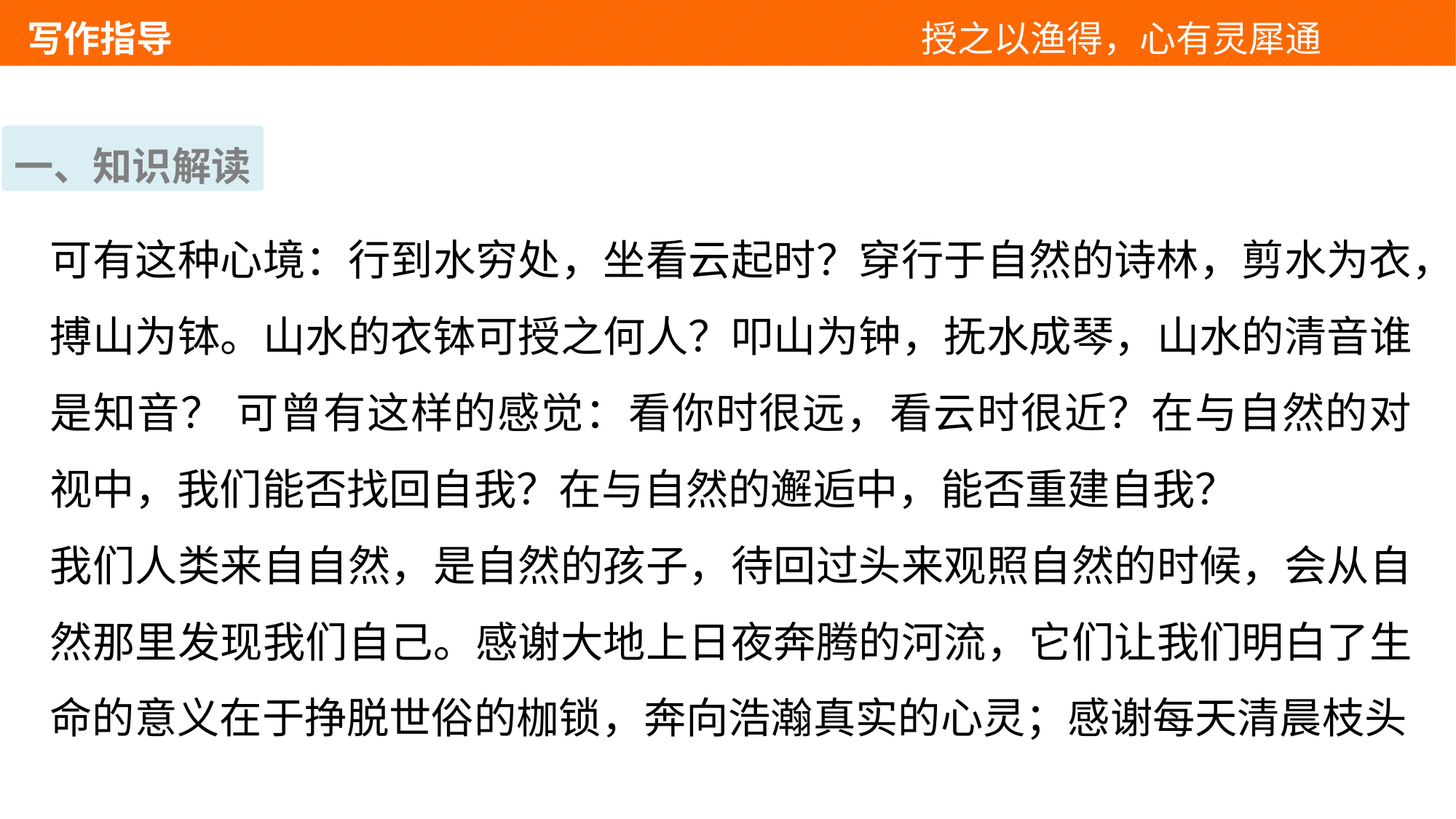

写作指导                                     　 　　　　　　　　　　　授之以渔得，心有灵犀通
一、知识解读
可有这种心境：行到水穷处，坐看云起时？穿行于自然的诗林，剪水为衣，搏山为钵。山水的衣钵可授之何人？叩山为钟，抚水成琴，山水的清音谁是知音？ 可曾有这样的感觉：看你时很远，看云时很近？在与自然的对视中，我们能否找回自我？在与自然的邂逅中，能否重建自我？
我们人类来自自然，是自然的孩子，待回过头来观照自然的时候，会从自然那里发现我们自己。感谢大地上日夜奔腾的河流，它们让我们明白了生命的意义在于挣脱世俗的枷锁，奔向浩瀚真实的心灵；感谢每天清晨枝头